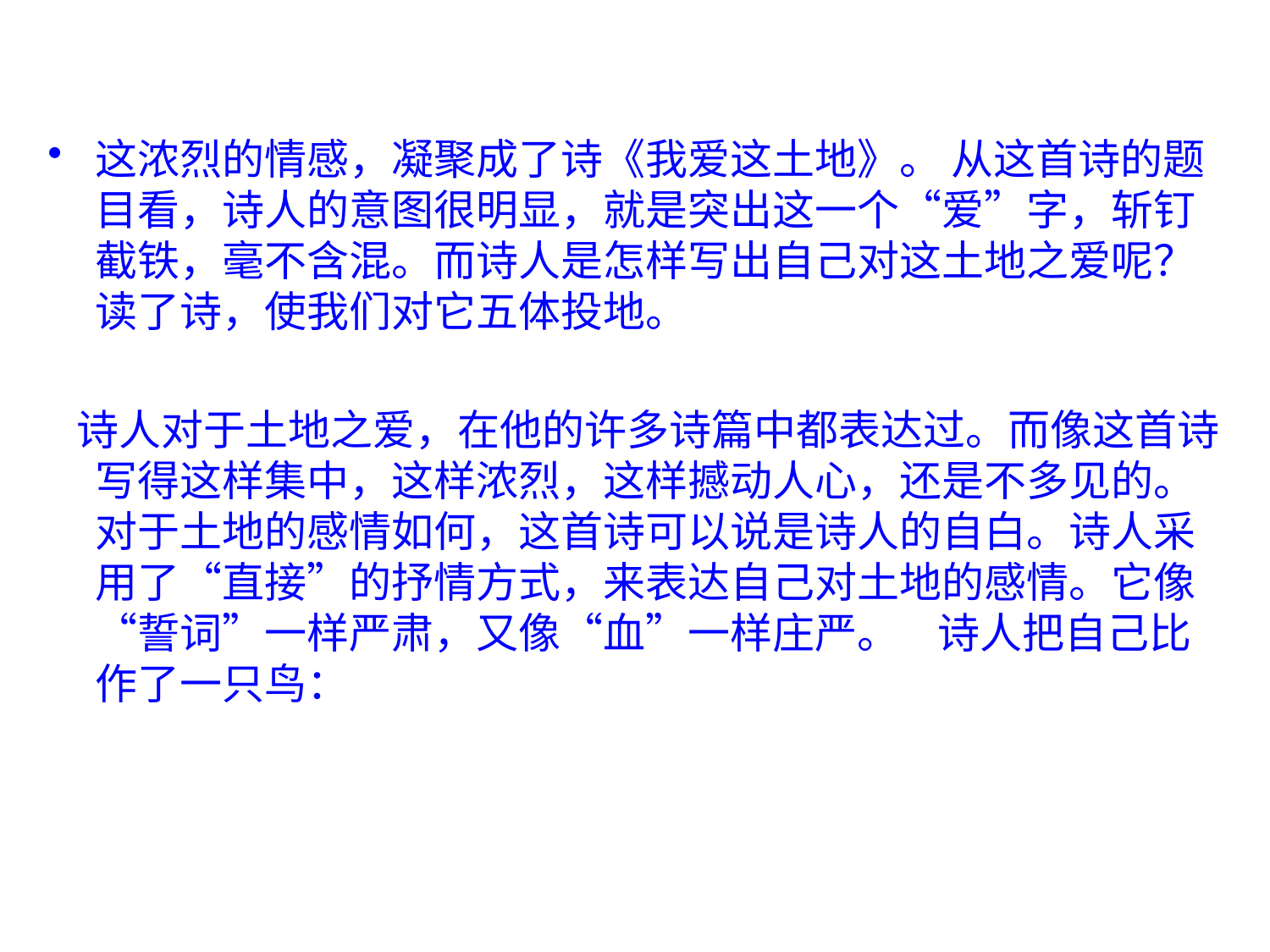

这浓烈的情感，凝聚成了诗《我爱这土地》。 从这首诗的题目看，诗人的意图很明显，就是突出这一个“爱”字，斩钉截铁，毫不含混。而诗人是怎样写出自己对这土地之爱呢？读了诗，使我们对它五体投地。

  诗人对于土地之爱，在他的许多诗篇中都表达过。而像这首诗写得这样集中，这样浓烈，这样撼动人心，还是不多见的。  对于土地的感情如何，这首诗可以说是诗人的自白。诗人采用了“直接”的抒情方式，来表达自己对土地的感情。它像“誓词”一样严肃，又像“血”一样庄严。    诗人把自己比作了一只鸟：